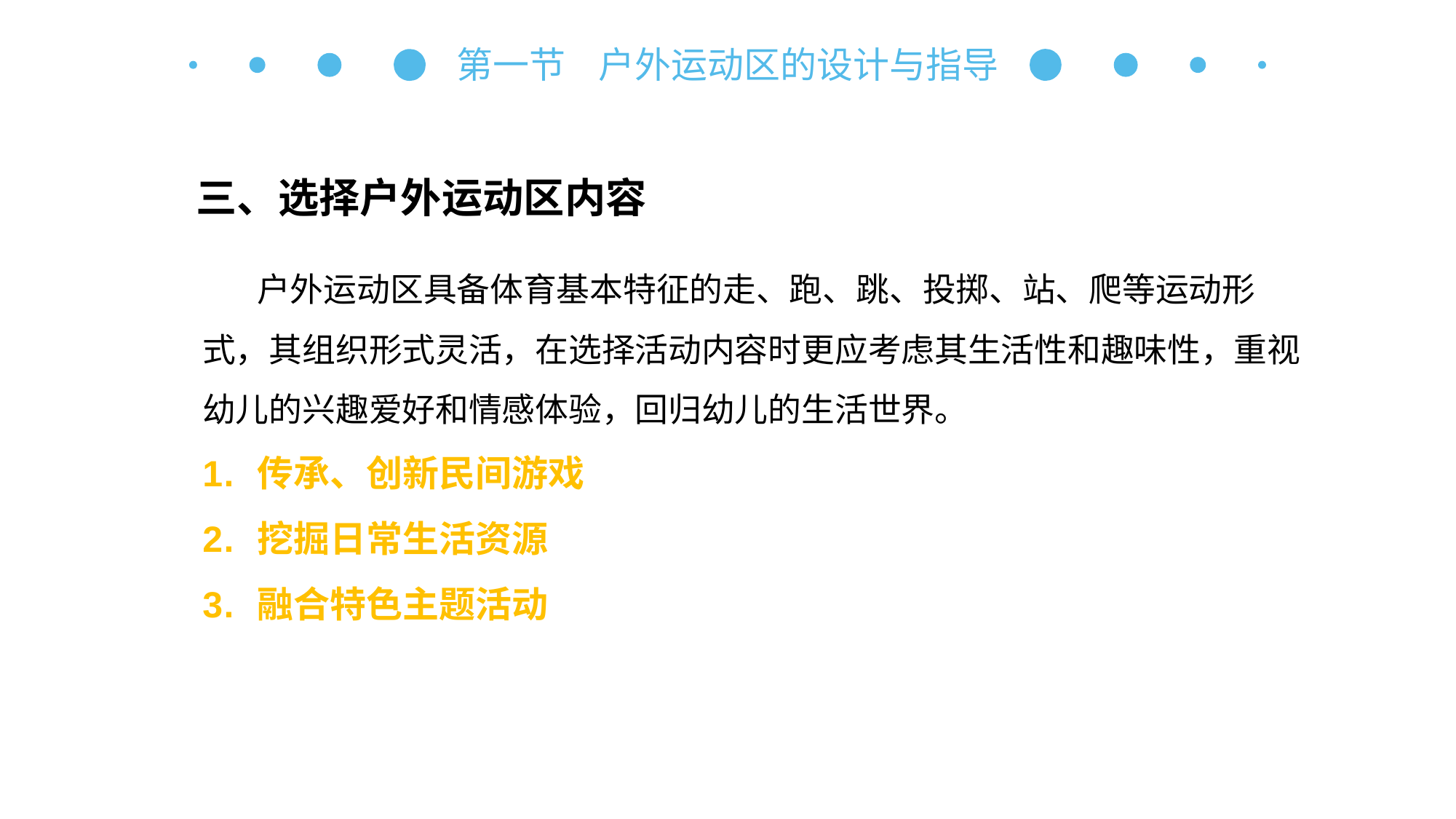

第一节    户外运动区的设计与指导

三、选择户外运动区内容
户外运动区具备体育基本特征的走、跑、跳、投掷、站、爬等运动形式，其组织形式灵活，在选择活动内容时更应考虑其生活性和趣味性，重视幼儿的兴趣爱好和情感体验，回归幼儿的生活世界。
传承、创新民间游戏
挖掘日常生活资源
融合特色主题活动
自主